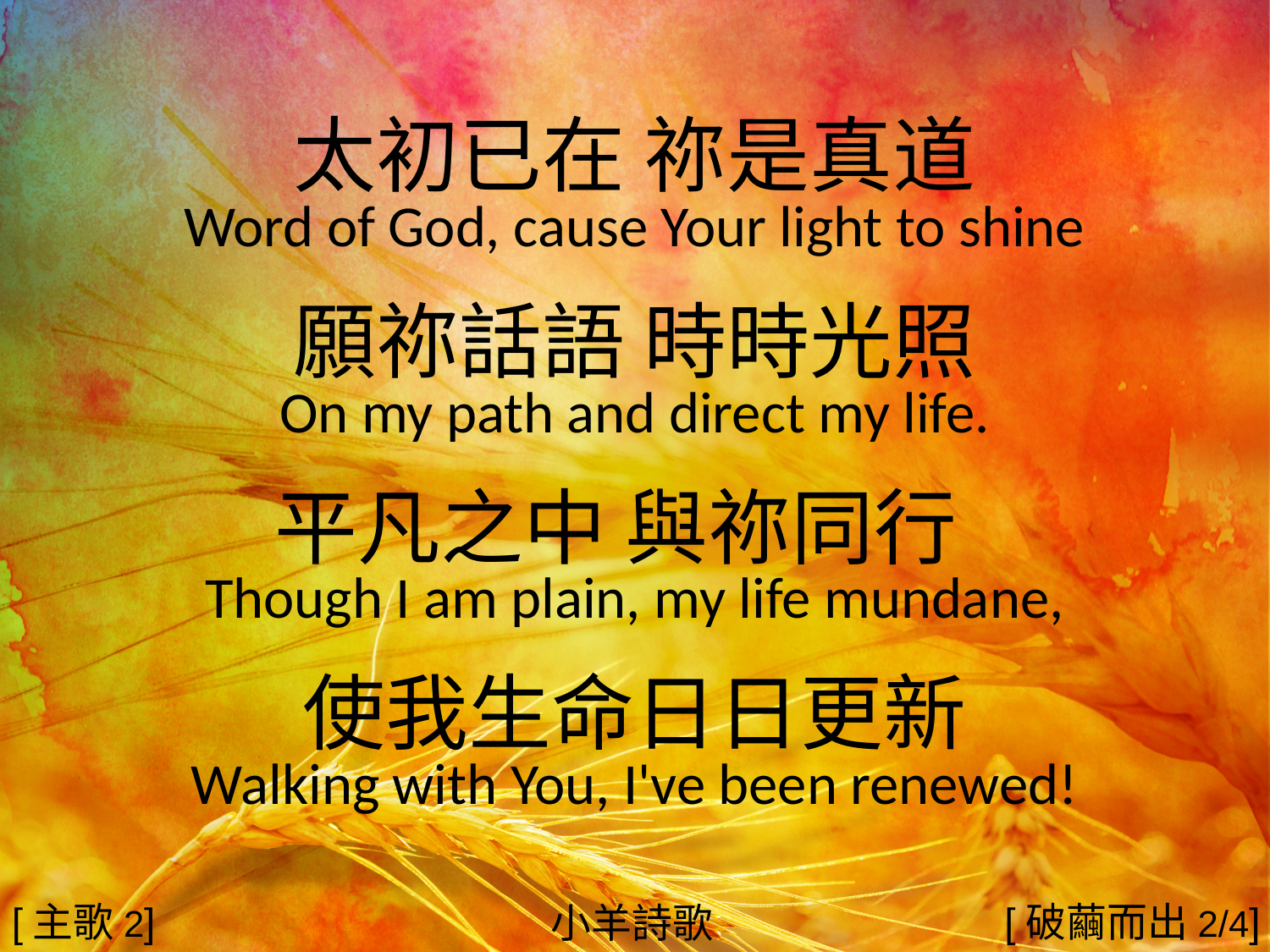

太初已在 祢是真道
Word of God, cause Your light to shine

願祢話語 時時光照
On my path and direct my life.

平凡之中 與祢同行
Though I am plain, my life mundane,

使我生命日日更新
Walking with You, I've been renewed!
#

[主歌2]
[破繭而出2/4]
小羊詩歌